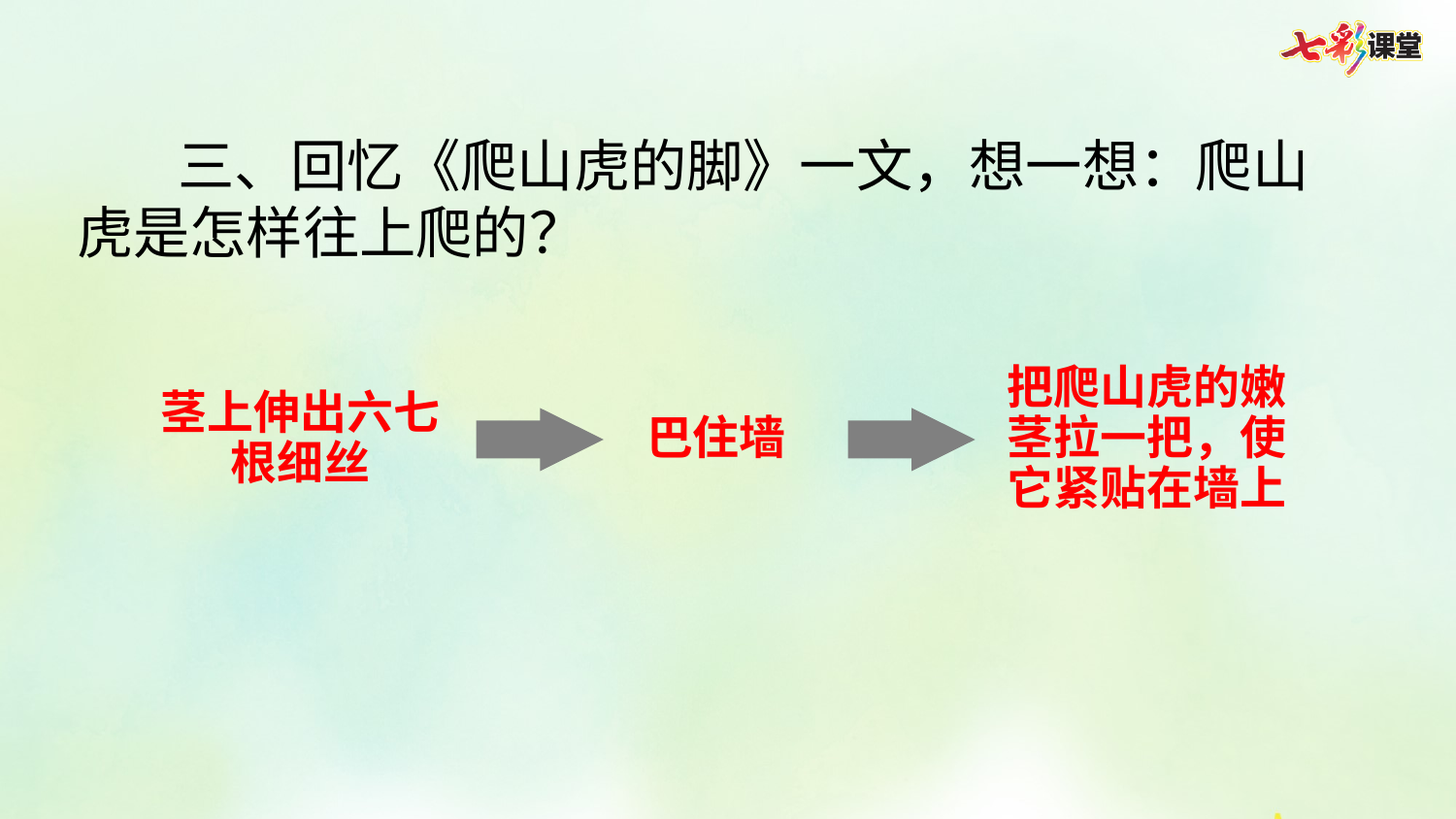

三、回忆《爬山虎的脚》一文，想一想：爬山虎是怎样往上爬的？
茎上伸出六七根细丝
巴住墙
把爬山虎的嫩茎拉一把，使它紧贴在墙上